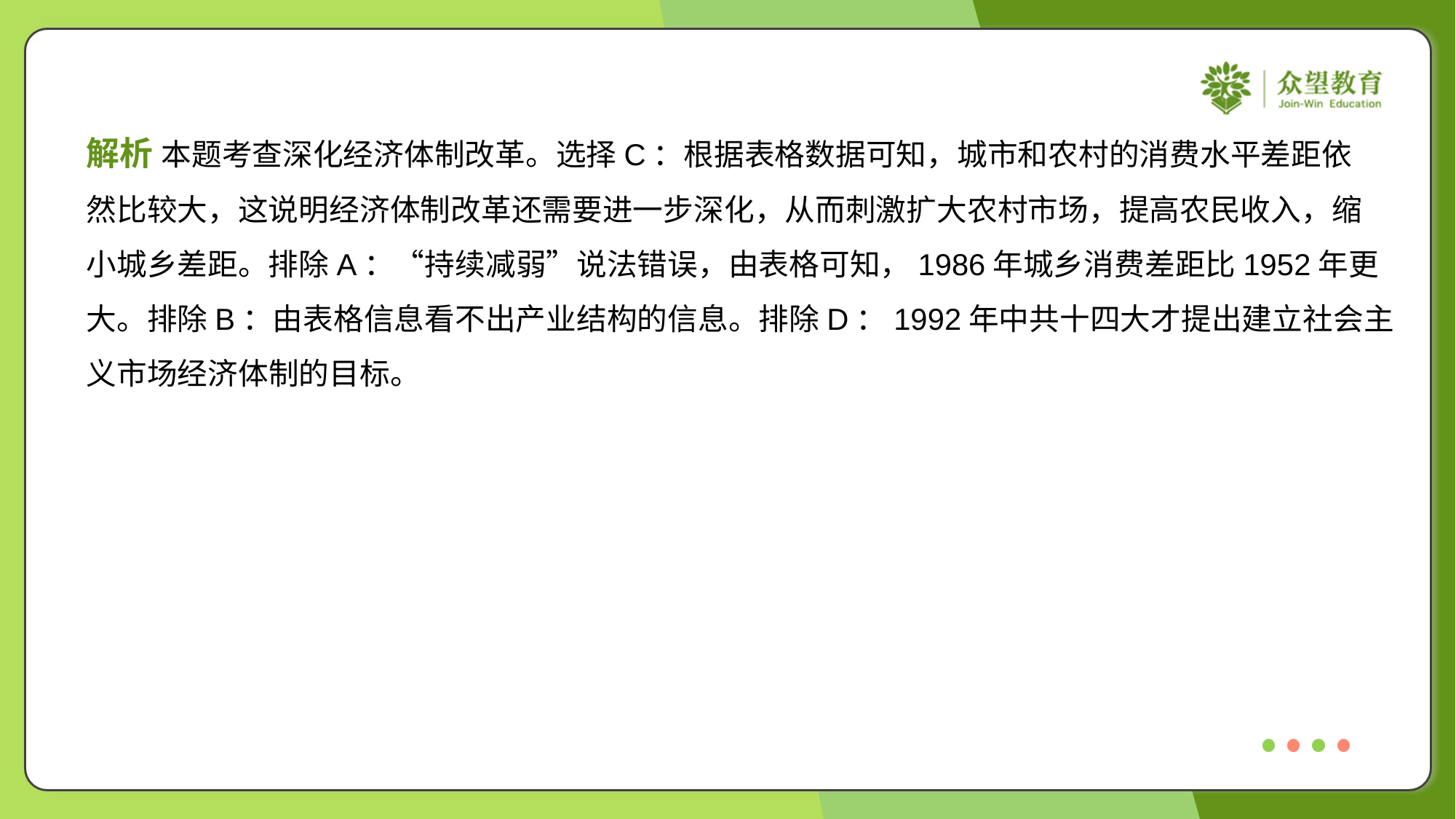

解析 本题考查深化经济体制改革。选择C：根据表格数据可知，城市和农村的消费水平差距依
然比较大，这说明经济体制改革还需要进一步深化，从而刺激扩大农村市场，提高农民收入，缩
小城乡差距。排除A：“持续减弱”说法错误，由表格可知，1986年城乡消费差距比1952年更
大。排除B：由表格信息看不出产业结构的信息。排除D：1992年中共十四大才提出建立社会主
义市场经济体制的目标。